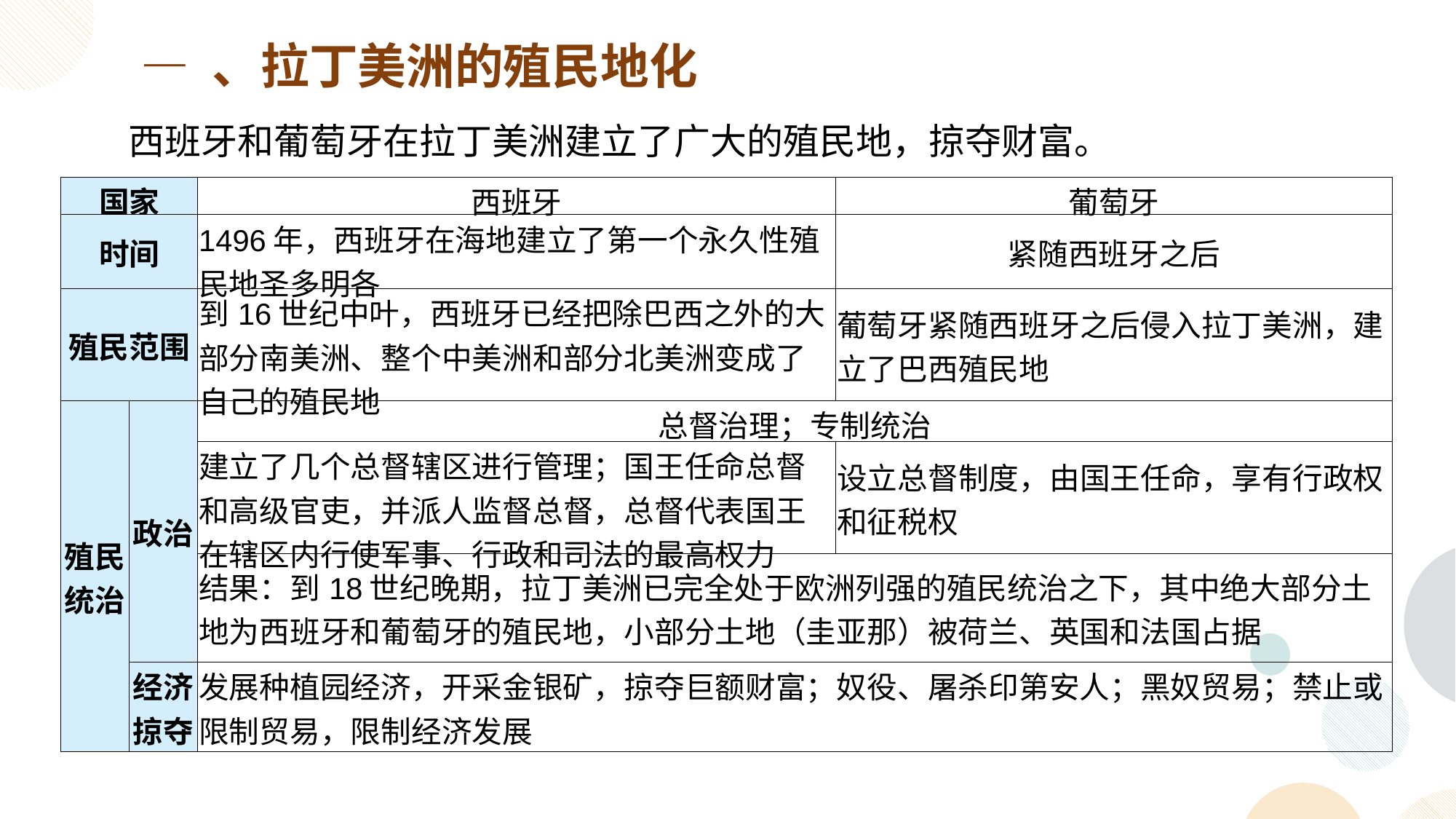

— 、拉丁美洲的殖民地化
西班牙和葡萄牙在拉丁美洲建立了广大的殖民地，掠夺财富。
| 国家 |  | 西班牙 | 葡萄牙 |
| --- | --- | --- | --- |
| 时间 |  | 1496年，西班牙在海地建立了第一个永久性殖民地圣多明各 | 紧随西班牙之后 |
| 殖民范围 |  | 到16世纪中叶，西班牙已经把除巴西之外的大部分南美洲、整个中美洲和部分北美洲变成了自己的殖民地 | 葡萄牙紧随西班牙之后侵入拉丁美洲，建立了巴西殖民地 |
| 殖民统治 | 政治 | 总督治理；专制统治 |  |
|  |  | 建立了几个总督辖区进行管理；国王任命总督和高级官吏，并派人监督总督，总督代表国王在辖区内行使军事、行政和司法的最高权力 | 设立总督制度，由国王任命，享有行政权和征税权 |
|  |  | 结果：到18世纪晚期，拉丁美洲已完全处于欧洲列强的殖民统治之下，其中绝大部分土地为西班牙和葡萄牙的殖民地，小部分土地（圭亚那）被荷兰、英国和法国占据 |  |
|  | 经济掠夺 | 发展种植园经济，开采金银矿，掠夺巨额财富；奴役、屠杀印第安人；黑奴贸易；禁止或限制贸易，限制经济发展 |  |